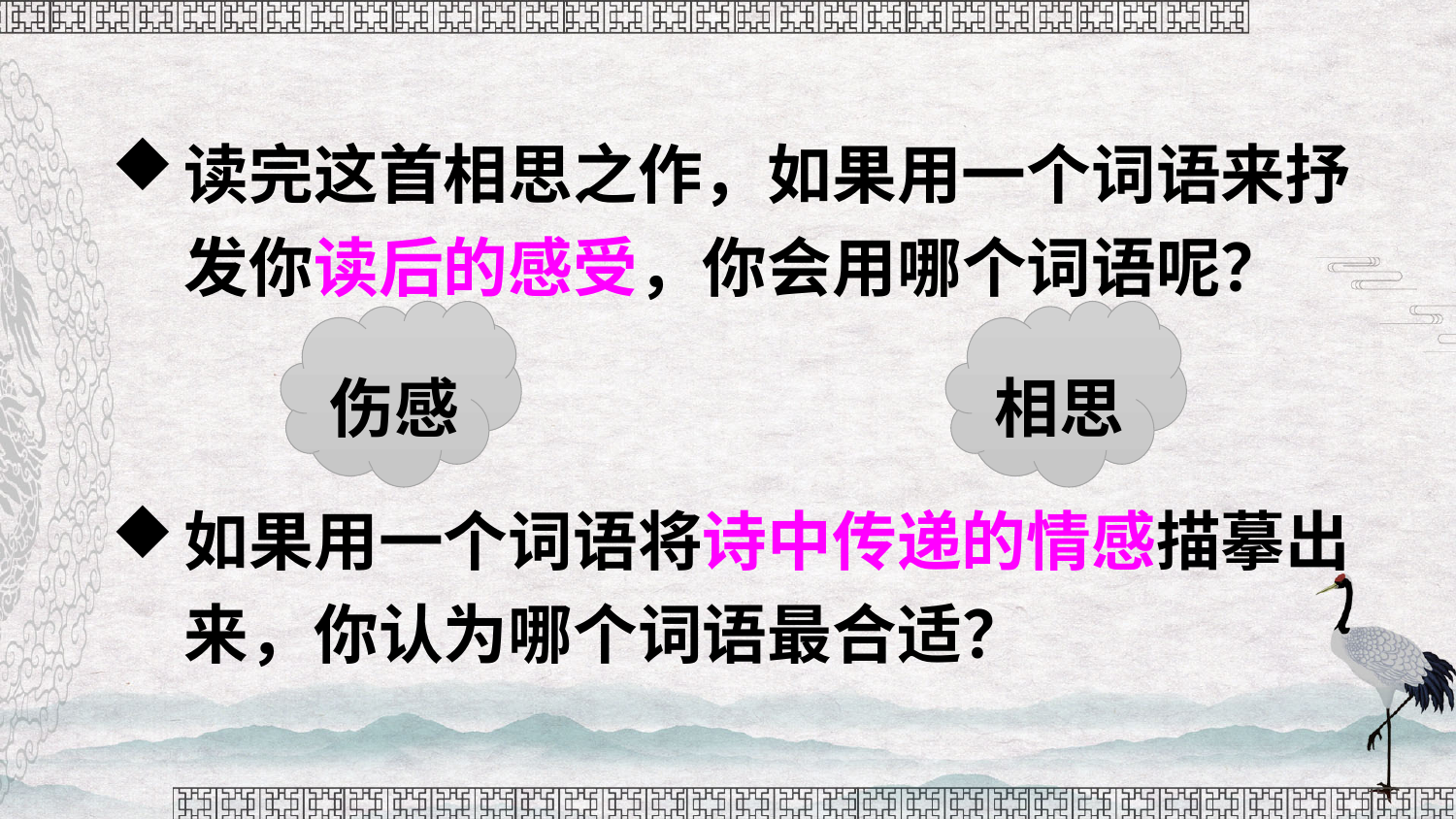

读完这首相思之作，如果用一个词语来抒发你读后的感受，你会用哪个词语呢？

伤感

相思
如果用一个词语将诗中传递的情感描摹出来，你认为哪个词语最合适？